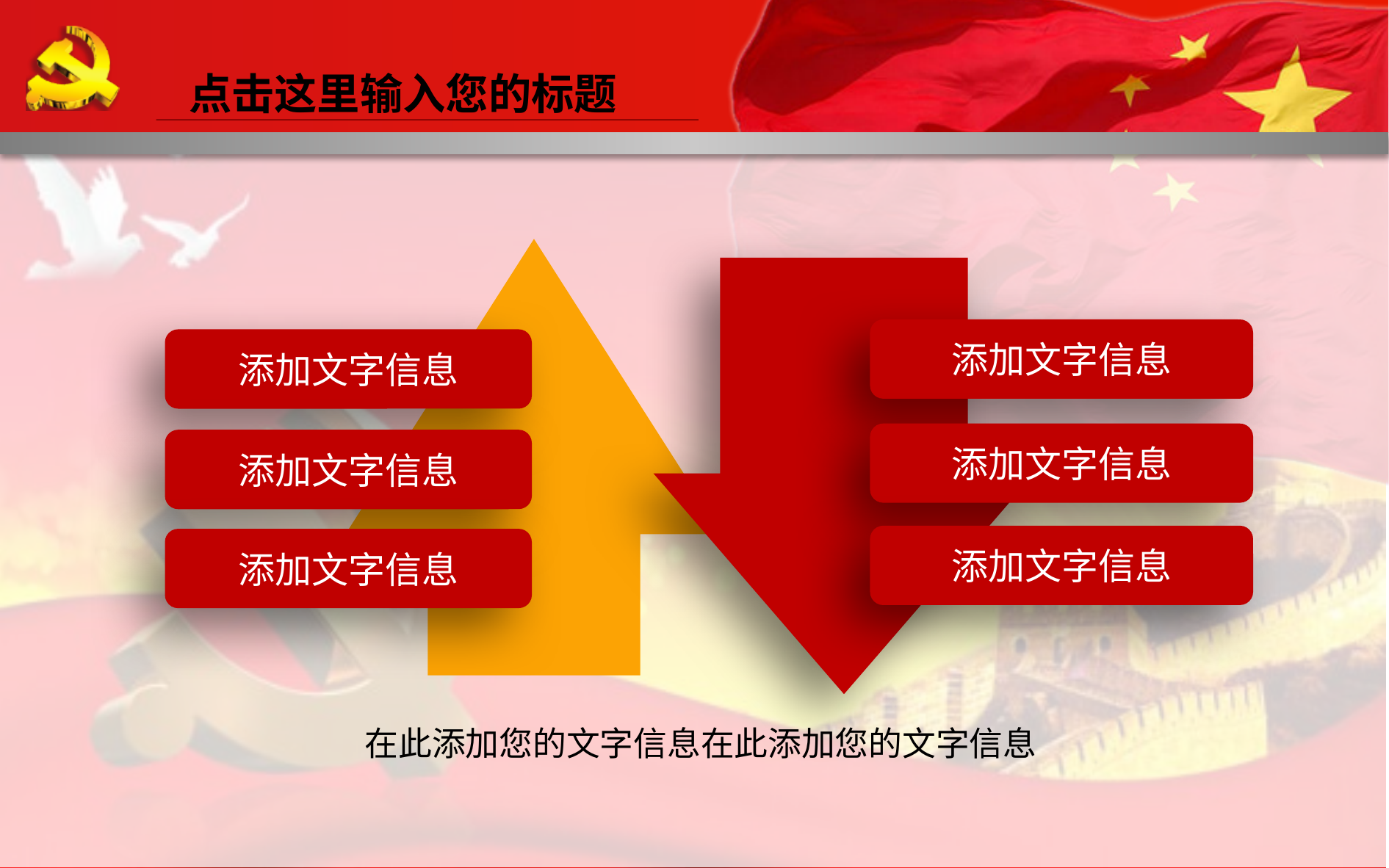

点击这里输入您的标题

添加文字信息
添加文字信息
添加文字信息
添加文字信息
添加文字信息
添加文字信息
在此添加您的文字信息在此添加您的文字信息